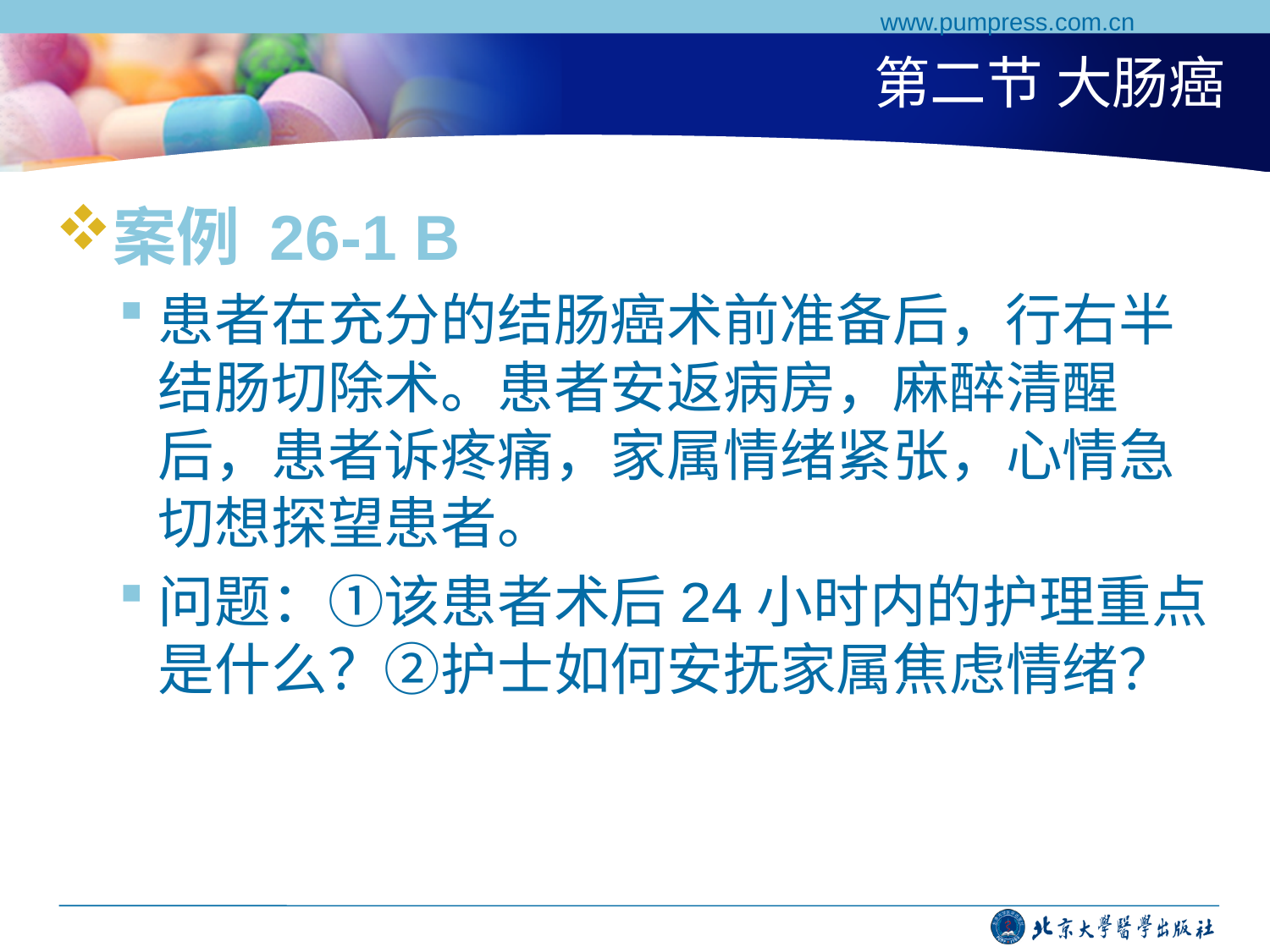

www.pumpress.com.cn
# 第二节 大肠癌
案例 26-1 B
患者在充分的结肠癌术前准备后，行右半结肠切除术。患者安返病房，麻醉清醒后，患者诉疼痛，家属情绪紧张，心情急切想探望患者。
问题：①该患者术后24小时内的护理重点是什么？②护士如何安抚家属焦虑情绪？